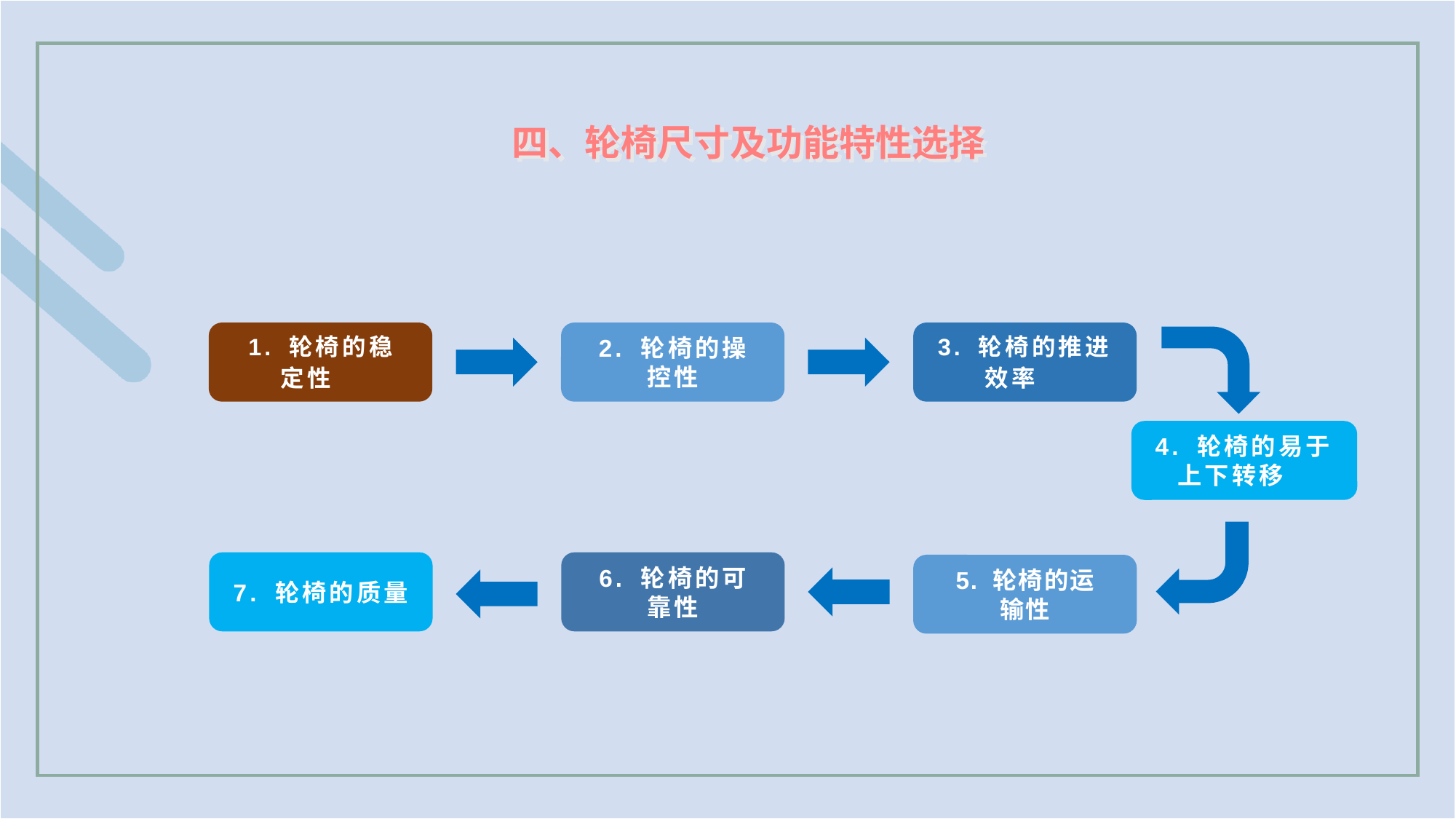

四、轮椅尺寸及功能特性选择
1. 轮椅的稳
定性

2. 轮椅的操
控性

3. 轮椅的推进效率

4. 轮椅的易于上下转移

5. 轮椅的运
输性
7. 轮椅的质量

6. 轮椅的可
靠性